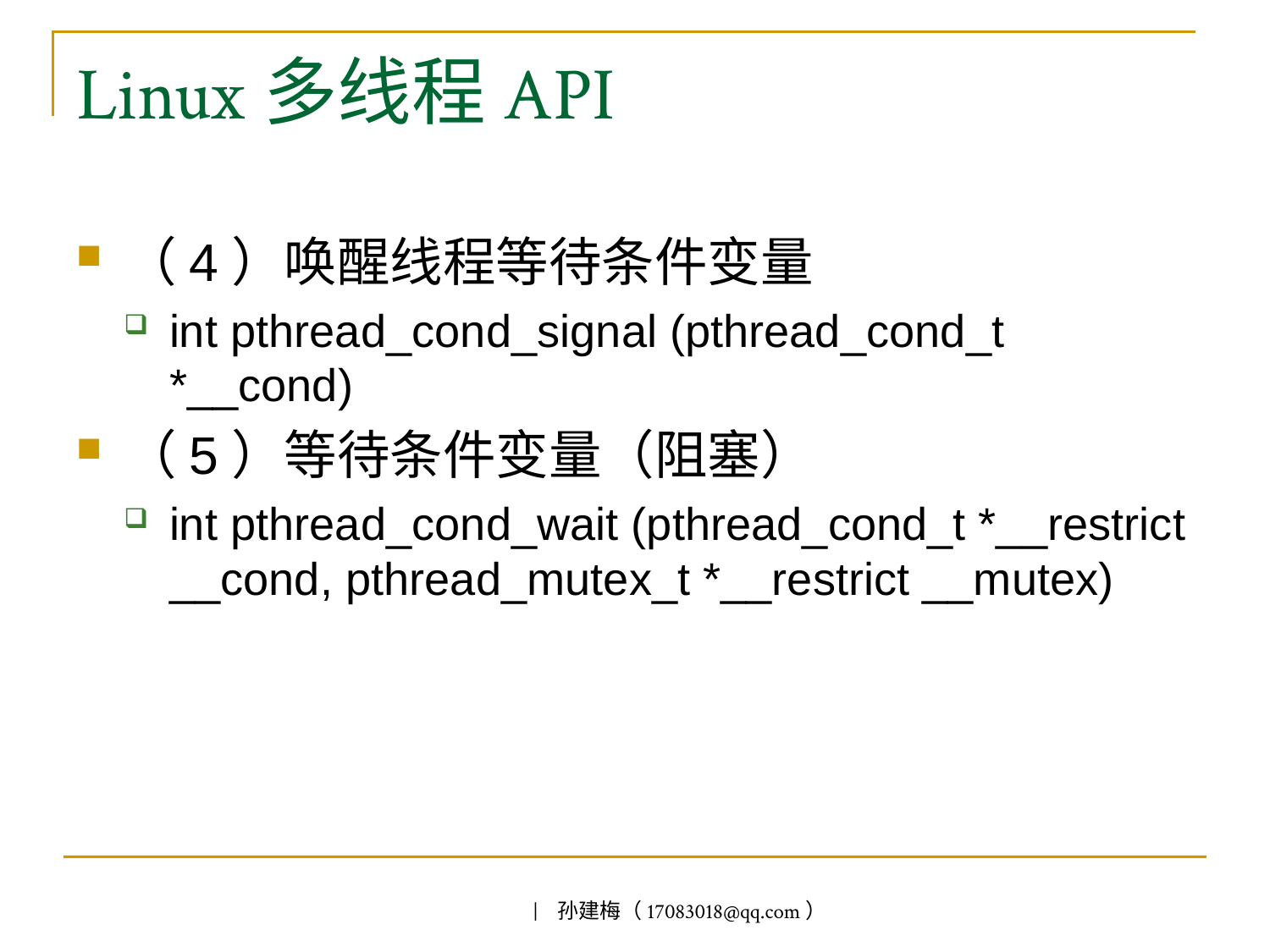

# Linux多线程API
（4）唤醒线程等待条件变量
int pthread_cond_signal (pthread_cond_t *__cond)
（5）等待条件变量（阻塞）
int pthread_cond_wait (pthread_cond_t *__restrict __cond, pthread_mutex_t *__restrict __mutex)
|   孙建梅（17083018@qq.com）

27